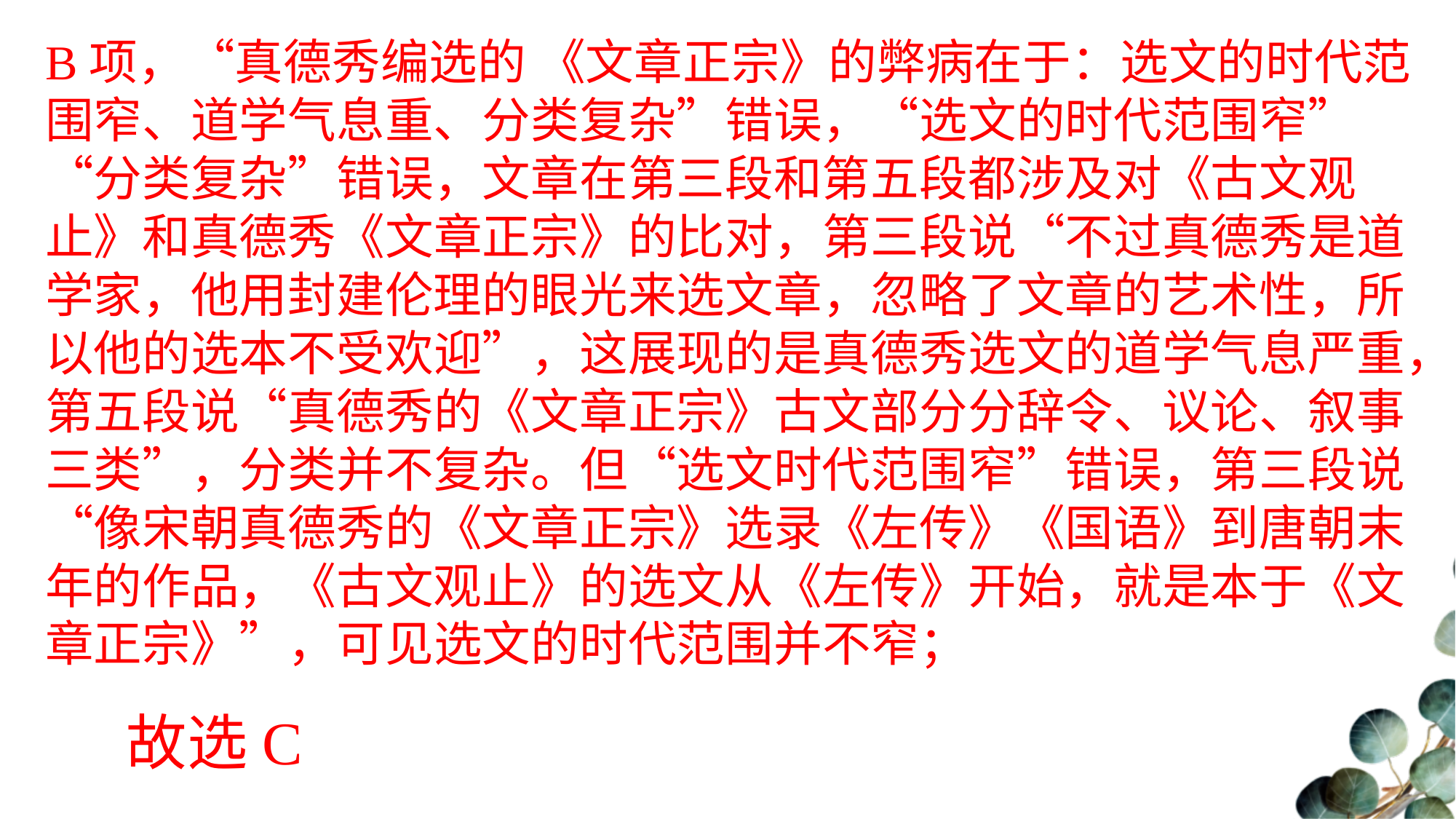

B项，“真德秀编选的 《文章正宗》的弊病在于：选文的时代范围窄、道学气息重、分类复杂”错误，“选文的时代范围窄”“分类复杂”错误，文章在第三段和第五段都涉及对《古文观止》和真德秀《文章正宗》的比对，第三段说“不过真德秀是道学家，他用封建伦理的眼光来选文章，忽略了文章的艺术性，所以他的选本不受欢迎”，这展现的是真德秀选文的道学气息严重，第五段说“真德秀的《文章正宗》古文部分分辞令、议论、叙事三类”，分类并不复杂。但“选文时代范围窄”错误，第三段说“像宋朝真德秀的《文章正宗》选录《左传》《国语》到唐朝末年的作品，《古文观止》的选文从《左传》开始，就是本于《文章正宗》”，可见选文的时代范围并不窄；
故选C